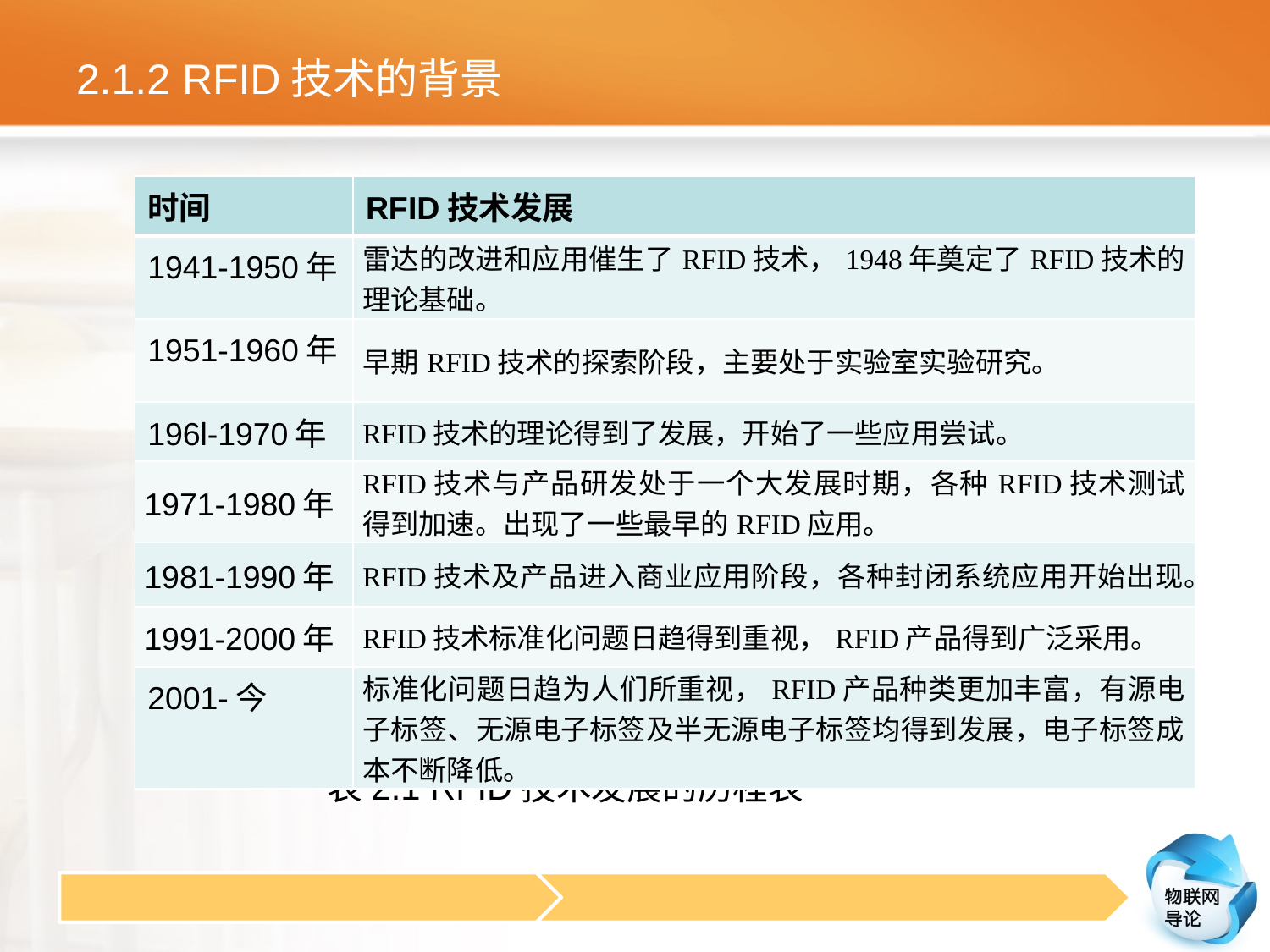

# 2.1.2 RFID技术的背景

                               表2.1 RFID技术发展的历程表

| 时间 | RFID技术发展 |
| --- | --- |
| 1941-1950年 | 雷达的改进和应用催生了RFID技术，1948年奠定了RFID技术的理论基础。 |
| 1951-1960年 | 早期RFID技术的探索阶段，主要处于实验室实验研究。 |
| 196l-1970年 | RFID技术的理论得到了发展，开始了一些应用尝试。 |
| 1971-1980年 | RFID技术与产品研发处于一个大发展时期，各种RFID技术测试得到加速。出现了一些最早的RFID应用。 |
| 1981-1990年 | RFID技术及产品进入商业应用阶段，各种封闭系统应用开始出现。 |
| 1991-2000年 | RFID技术标准化问题日趋得到重视，RFID产品得到广泛采用。 |
| 2001-今 | 标准化问题日趋为人们所重视，RFID产品种类更加丰富，有源电子标签、无源电子标签及半无源电子标签均得到发展，电子标签成本不断降低。 |